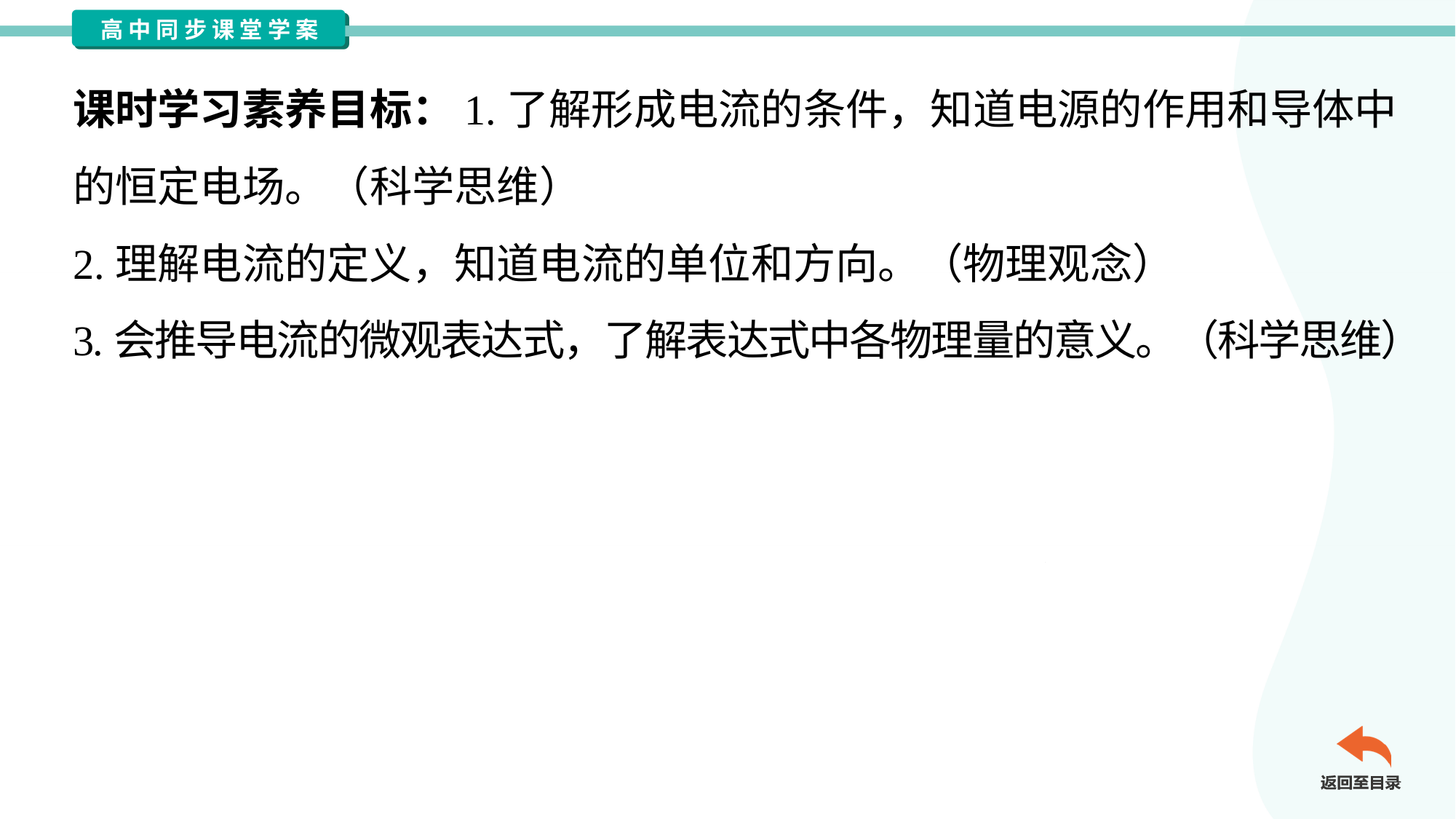

课时学习素养目标：1.了解形成电流的条件，知道电源的作用和导体中
的恒定电场。（科学思维）
2.理解电流的定义，知道电流的单位和方向。（物理观念）
3.会推导电流的微观表达式，了解表达式中各物理量的意义。（科学思维）